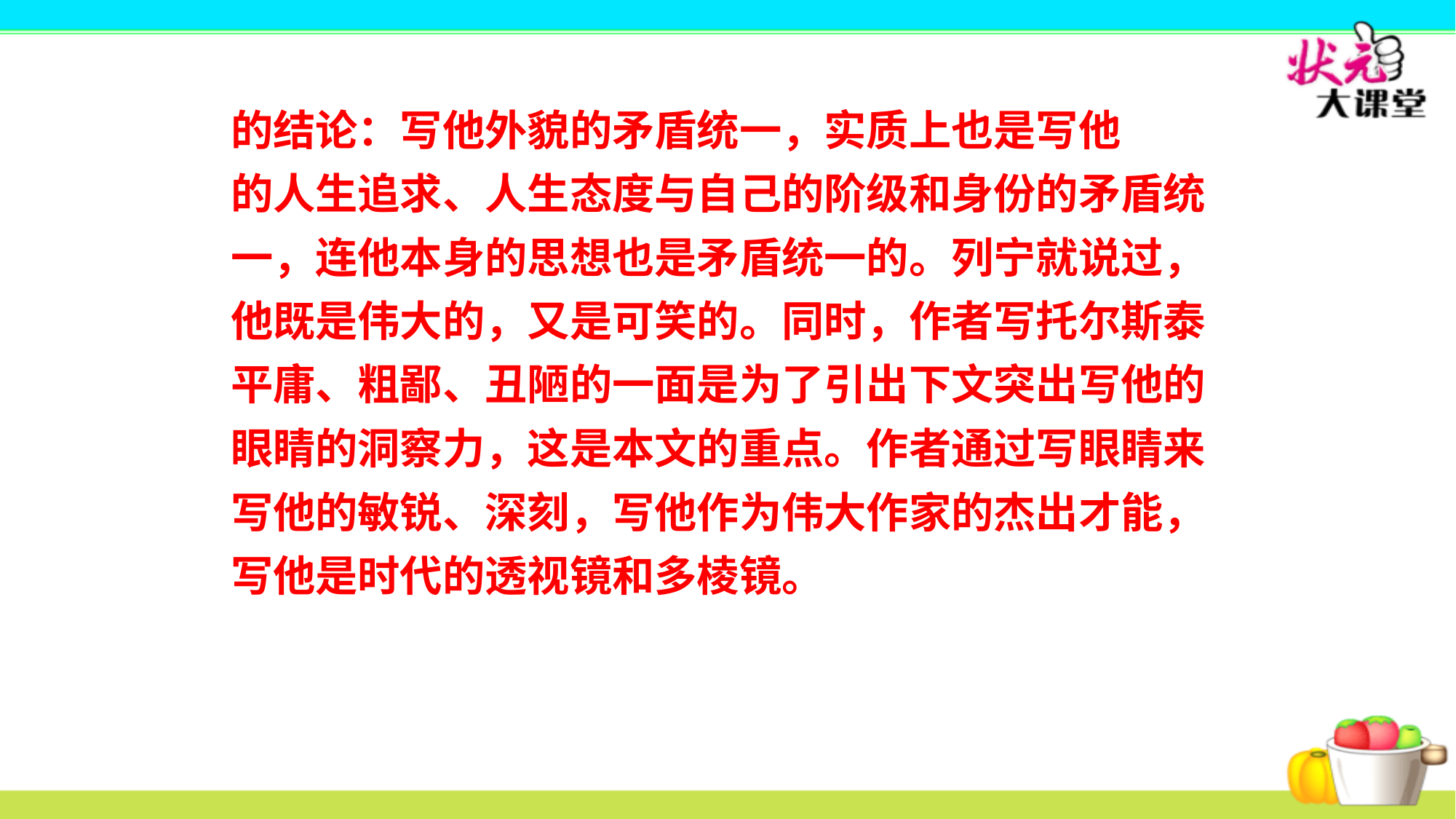

的结论：写他外貌的矛盾统一，实质上也是写他
的人生追求、人生态度与自己的阶级和身份的矛盾统一，连他本身的思想也是矛盾统一的。列宁就说过，他既是伟大的，又是可笑的。同时，作者写托尔斯泰平庸、粗鄙、丑陋的一面是为了引出下文突出写他的眼睛的洞察力，这是本文的重点。作者通过写眼睛来写他的敏锐、深刻，写他作为伟大作家的杰出才能，写他是时代的透视镜和多棱镜。